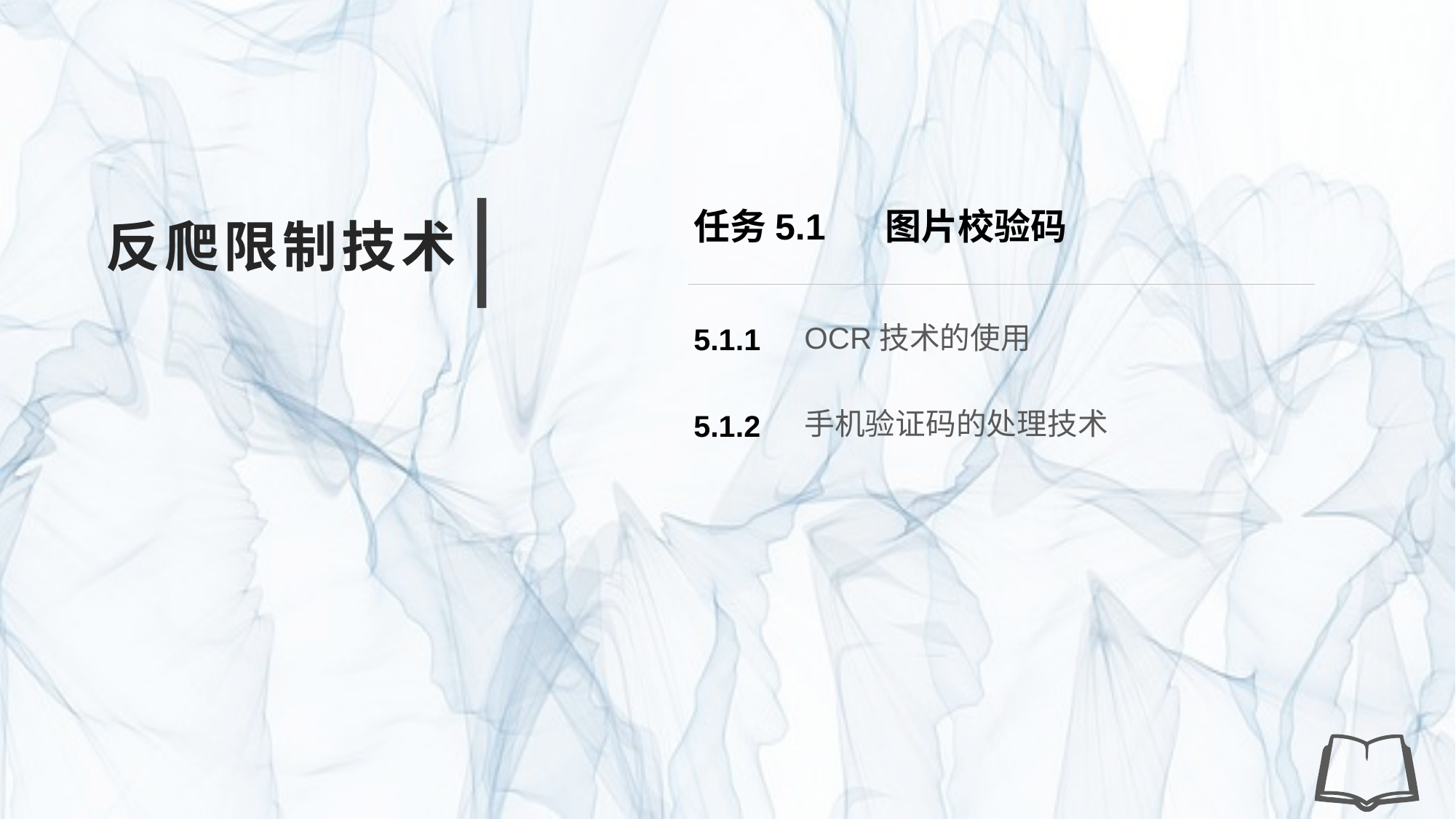

任务5.1     图片校验码
反爬限制技术
OCR技术的使用
5.1.1
手机验证码的处理技术
5.1.2

5